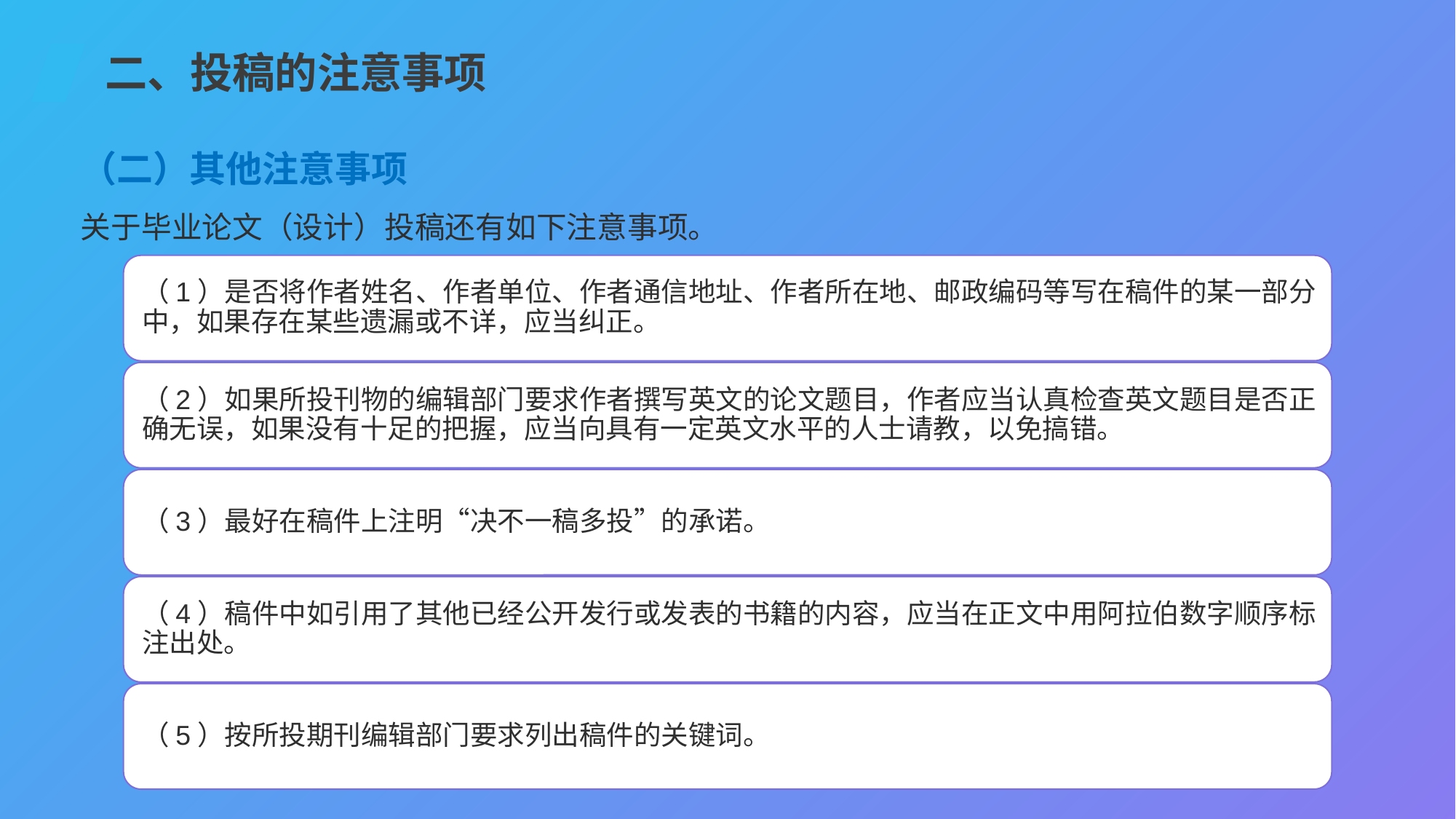

二、投稿的注意事项
（二）其他注意事项
关于毕业论文（设计）投稿还有如下注意事项。
（1）是否将作者姓名、作者单位、作者通信地址、作者所在地、邮政编码等写在稿件的某一部分中，如果存在某些遗漏或不详，应当纠正。
（2）如果所投刊物的编辑部门要求作者撰写英文的论文题目，作者应当认真检查英文题目是否正确无误，如果没有十足的把握，应当向具有一定英文水平的人士请教，以免搞错。
（3）最好在稿件上注明“决不一稿多投”的承诺。
（4）稿件中如引用了其他已经公开发行或发表的书籍的内容，应当在正文中用阿拉伯数字顺序标注出处。
（5）按所投期刊编辑部门要求列出稿件的关键词。